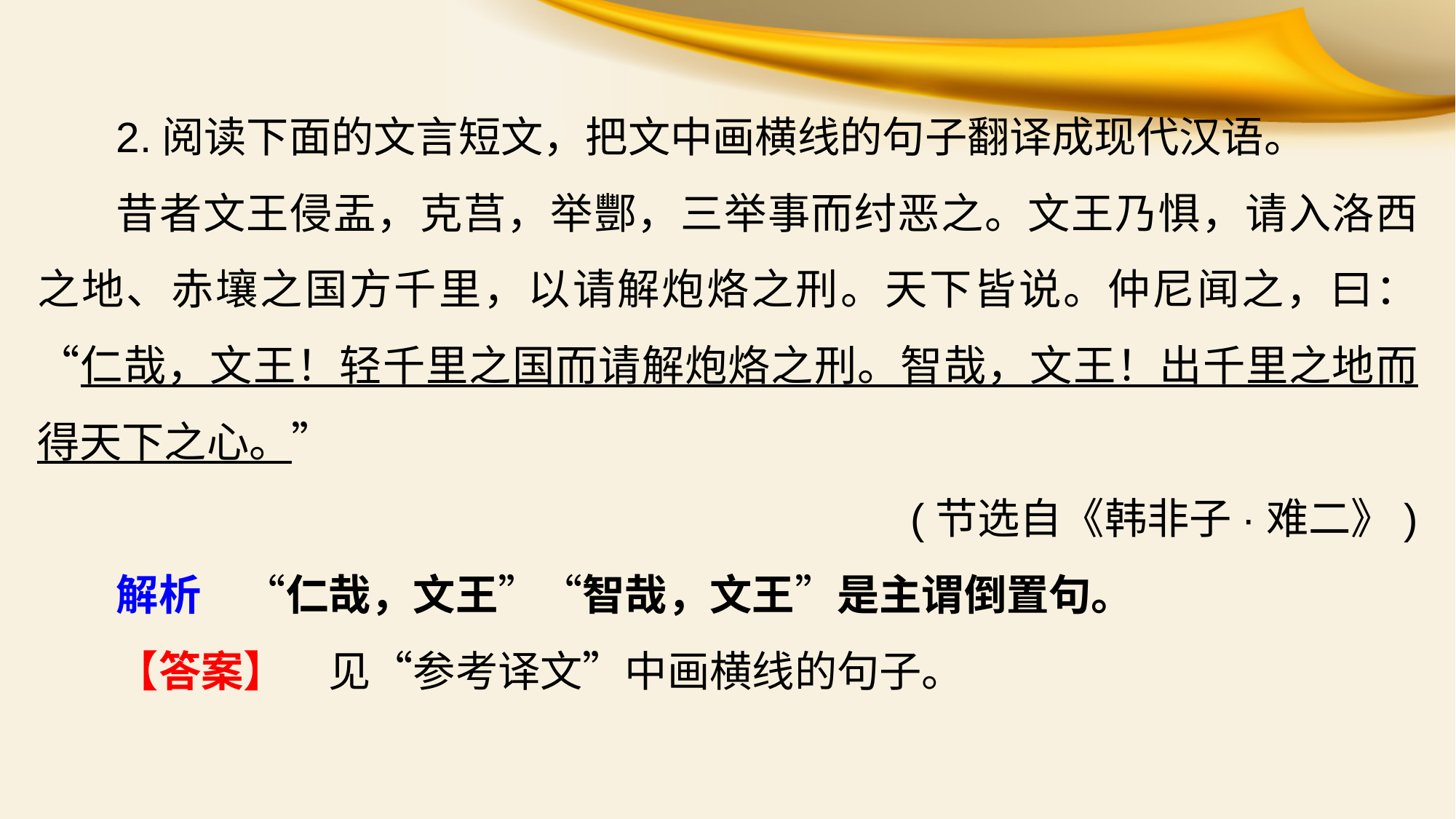

2.阅读下面的文言短文，把文中画横线的句子翻译成现代汉语。
昔者文王侵盂，克莒，举酆，三举事而纣恶之。文王乃惧，请入洛西之地、赤壤之国方千里，以请解炮烙之刑。天下皆说。仲尼闻之，曰：“仁哉，文王！轻千里之国而请解炮烙之刑。智哉，文王！出千里之地而得天下之心。”
(节选自《韩非子·难二》)
解析　“仁哉，文王”“智哉，文王”是主谓倒置句。
【答案】　见“参考译文”中画横线的句子。